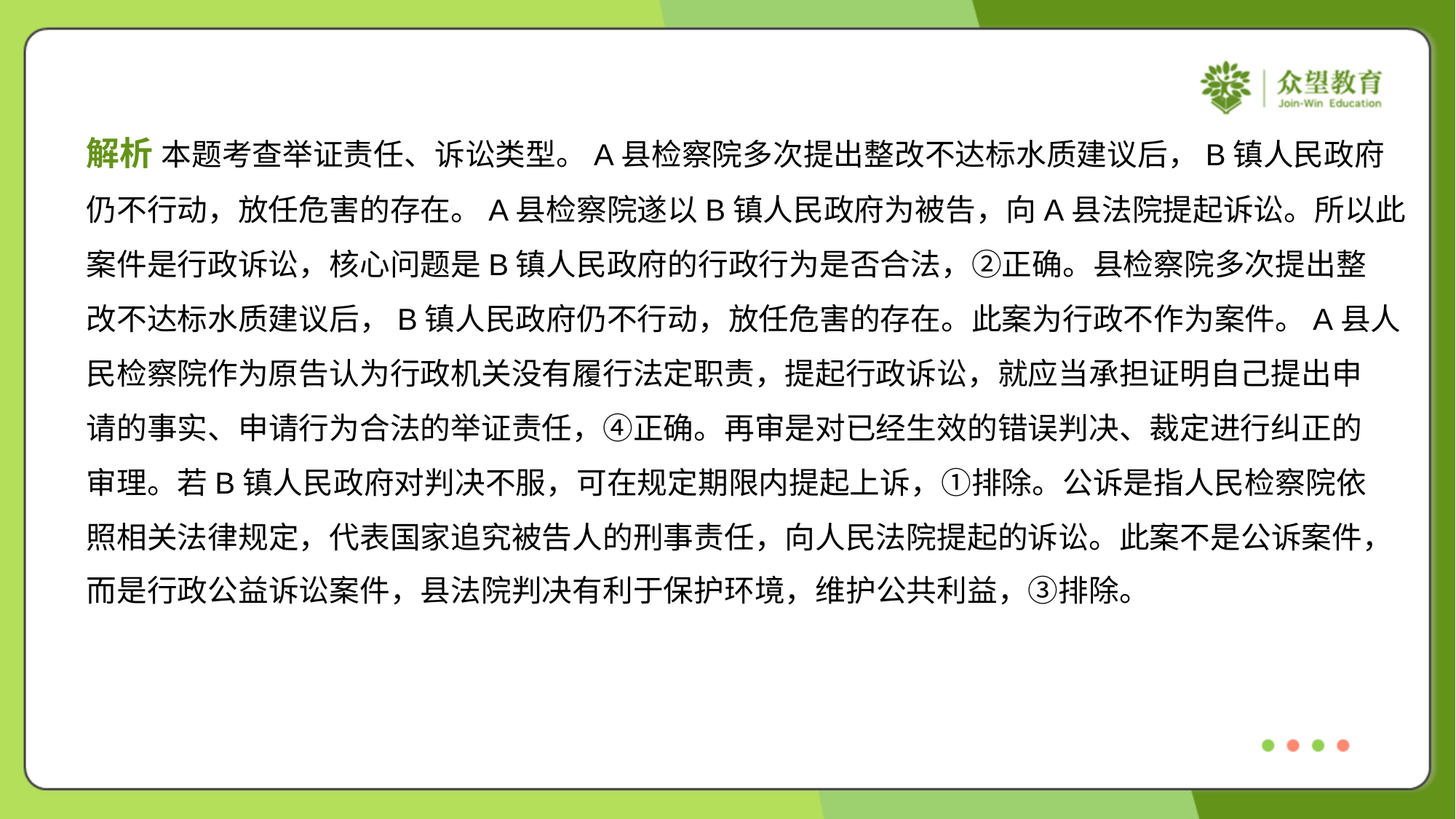

解析 本题考查举证责任、诉讼类型。A县检察院多次提出整改不达标水质建议后，B镇人民政府
仍不行动，放任危害的存在。A县检察院遂以B镇人民政府为被告，向A县法院提起诉讼。所以此
案件是行政诉讼，核心问题是B镇人民政府的行政行为是否合法，②正确。县检察院多次提出整
改不达标水质建议后，B镇人民政府仍不行动，放任危害的存在。此案为行政不作为案件。A县人
民检察院作为原告认为行政机关没有履行法定职责，提起行政诉讼，就应当承担证明自己提出申
请的事实、申请行为合法的举证责任，④正确。再审是对已经生效的错误判决、裁定进行纠正的
审理。若B镇人民政府对判决不服，可在规定期限内提起上诉，①排除。公诉是指人民检察院依
照相关法律规定，代表国家追究被告人的刑事责任，向人民法院提起的诉讼。此案不是公诉案件，
而是行政公益诉讼案件，县法院判决有利于保护环境，维护公共利益，③排除。